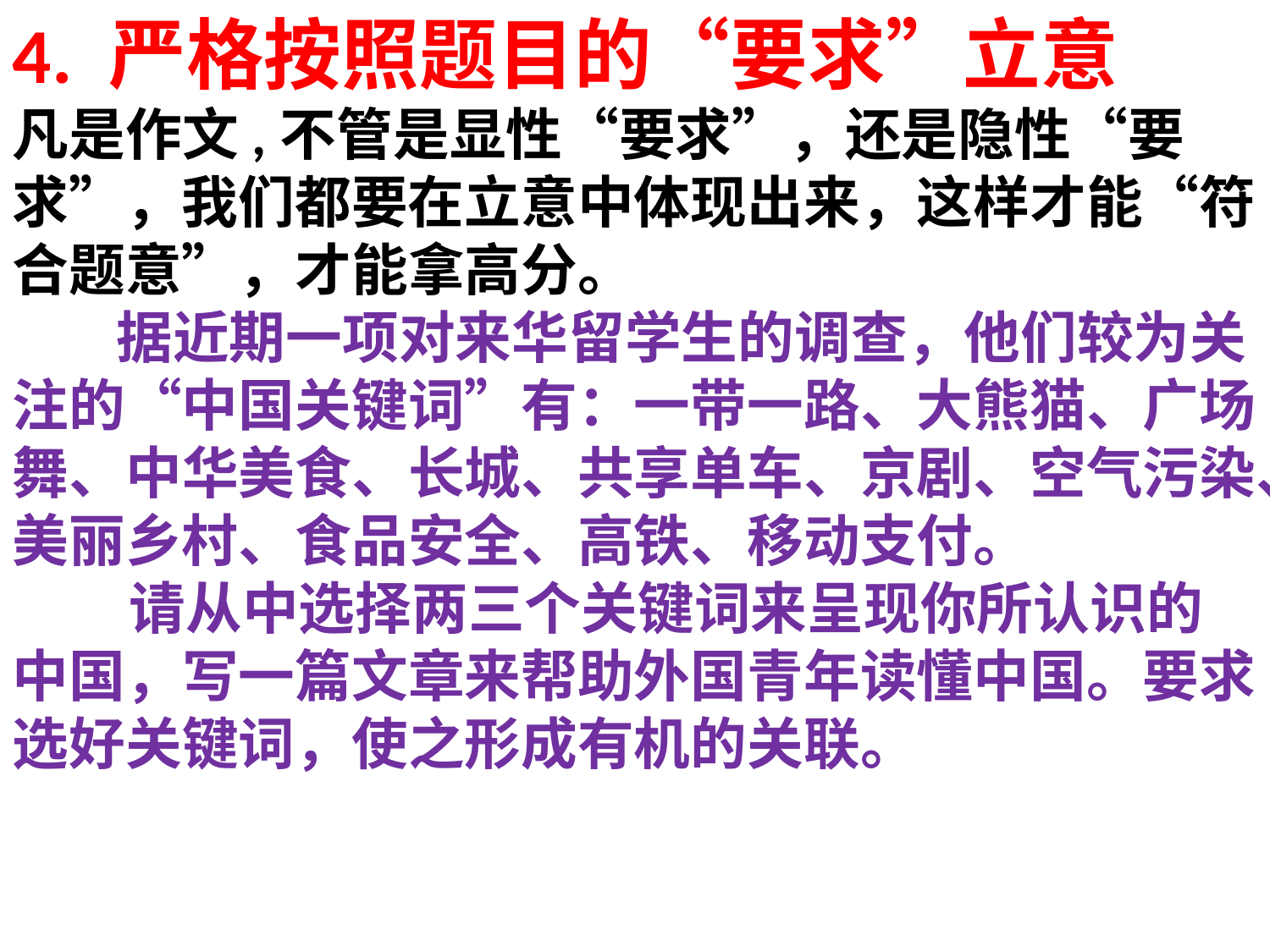

4. 严格按照题目的“要求”立意
凡是作文,不管是显性“要求”，还是隐性“要求”，我们都要在立意中体现出来，这样才能“符合题意”，才能拿高分。
       据近期一项对来华留学生的调查，他们较为关注的“中国关键词”有：一带一路、大熊猫、广场舞、中华美食、长城、共享单车、京剧、空气污染、美丽乡村、食品安全、高铁、移动支付。
        请从中选择两三个关键词来呈现你所认识的中国，写一篇文章来帮助外国青年读懂中国。要求选好关键词，使之形成有机的关联。